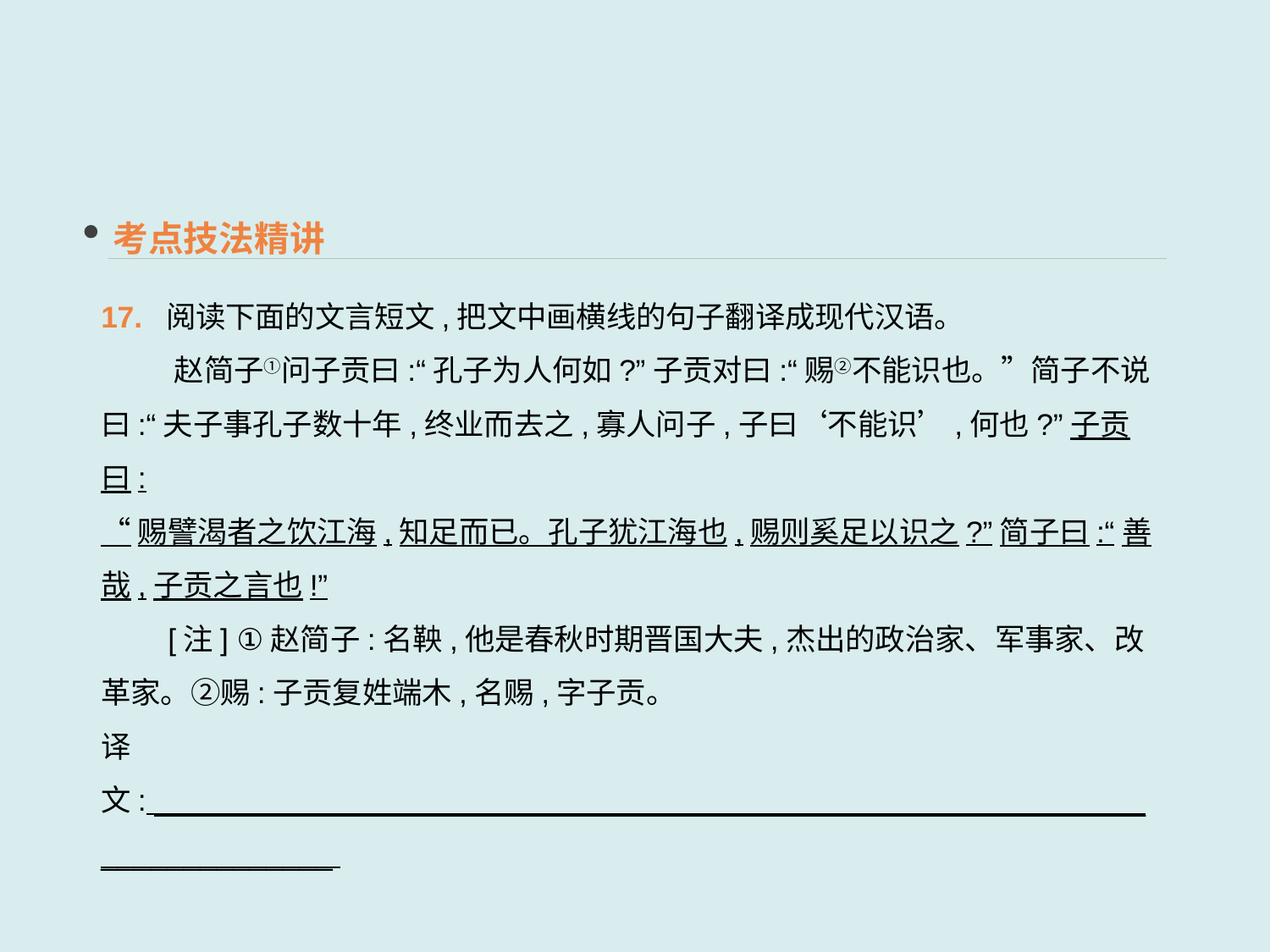

考点技法精讲

17.  阅读下面的文言短文,把文中画横线的句子翻译成现代汉语。
　　  赵简子①问子贡曰:“孔子为人何如?”子贡对曰:“赐②不能识也。”简子不说曰:“夫子事孔子数十年,终业而去之,寡人问子,子曰‘不能识’,何也?”子贡曰:
“赐譬渴者之饮江海,知足而已。孔子犹江海也,赐则奚足以识之?”简子曰:“善哉,子贡之言也!”
　　[注] ①赵简子:名鞅,他是春秋时期晋国大夫,杰出的政治家、军事家、改革家。②赐:子贡复姓端木,名赐,字子贡。
译文: __________________________________________________________________________